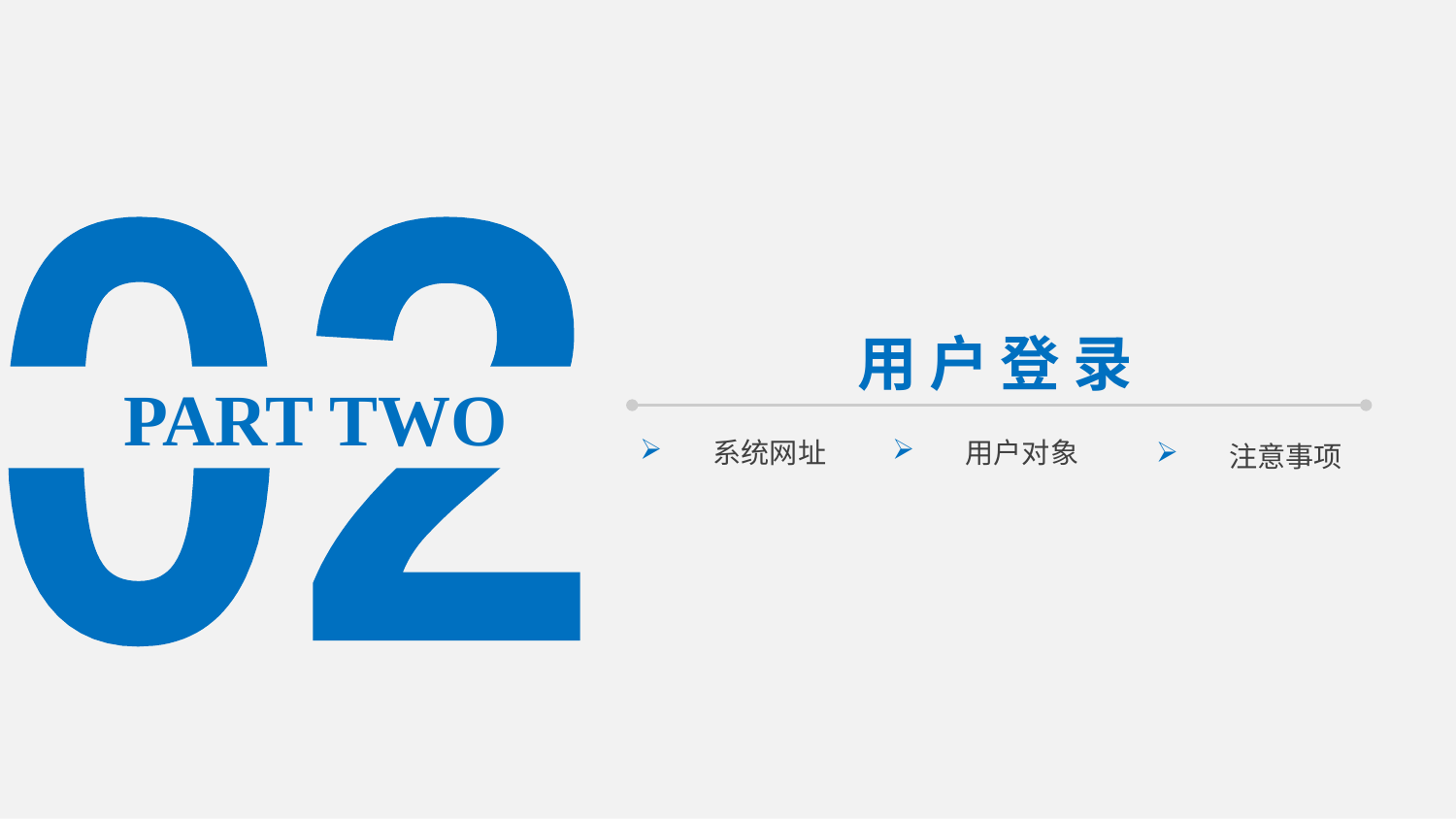

02
用户登录
      PART TWO
系统网址
用户对象
注意事项